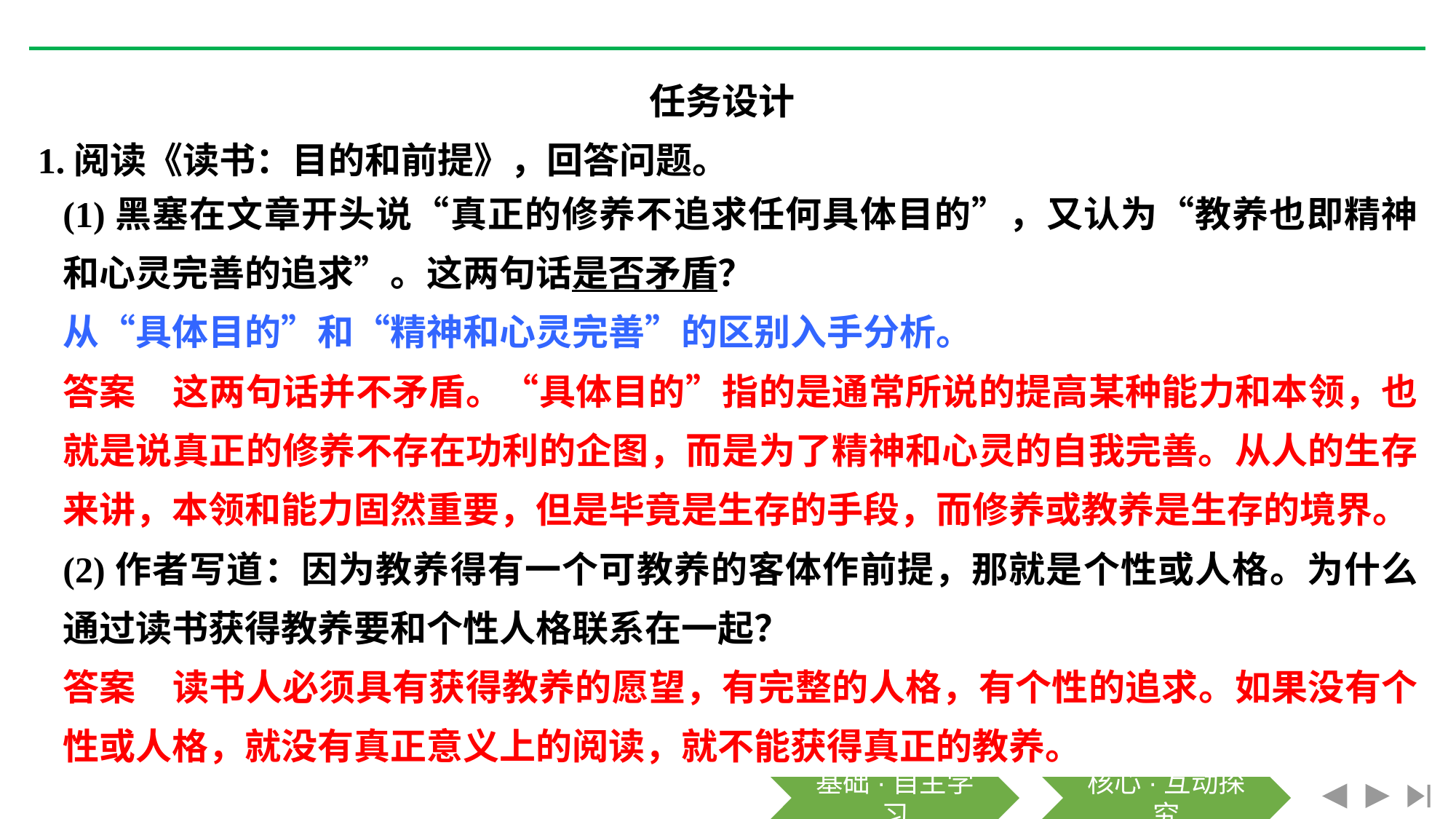

任务设计
1.阅读《读书：目的和前提》，回答问题。
(1)黑塞在文章开头说“真正的修养不追求任何具体目的”，又认为“教养也即精神和心灵完善的追求”。这两句话是否矛盾？
从“具体目的”和“精神和心灵完善”的区别入手分析。
答案　这两句话并不矛盾。“具体目的”指的是通常所说的提高某种能力和本领，也就是说真正的修养不存在功利的企图，而是为了精神和心灵的自我完善。从人的生存来讲，本领和能力固然重要，但是毕竟是生存的手段，而修养或教养是生存的境界。
(2)作者写道：因为教养得有一个可教养的客体作前提，那就是个性或人格。为什么通过读书获得教养要和个性人格联系在一起？
答案　读书人必须具有获得教养的愿望，有完整的人格，有个性的追求。如果没有个性或人格，就没有真正意义上的阅读，就不能获得真正的教养。